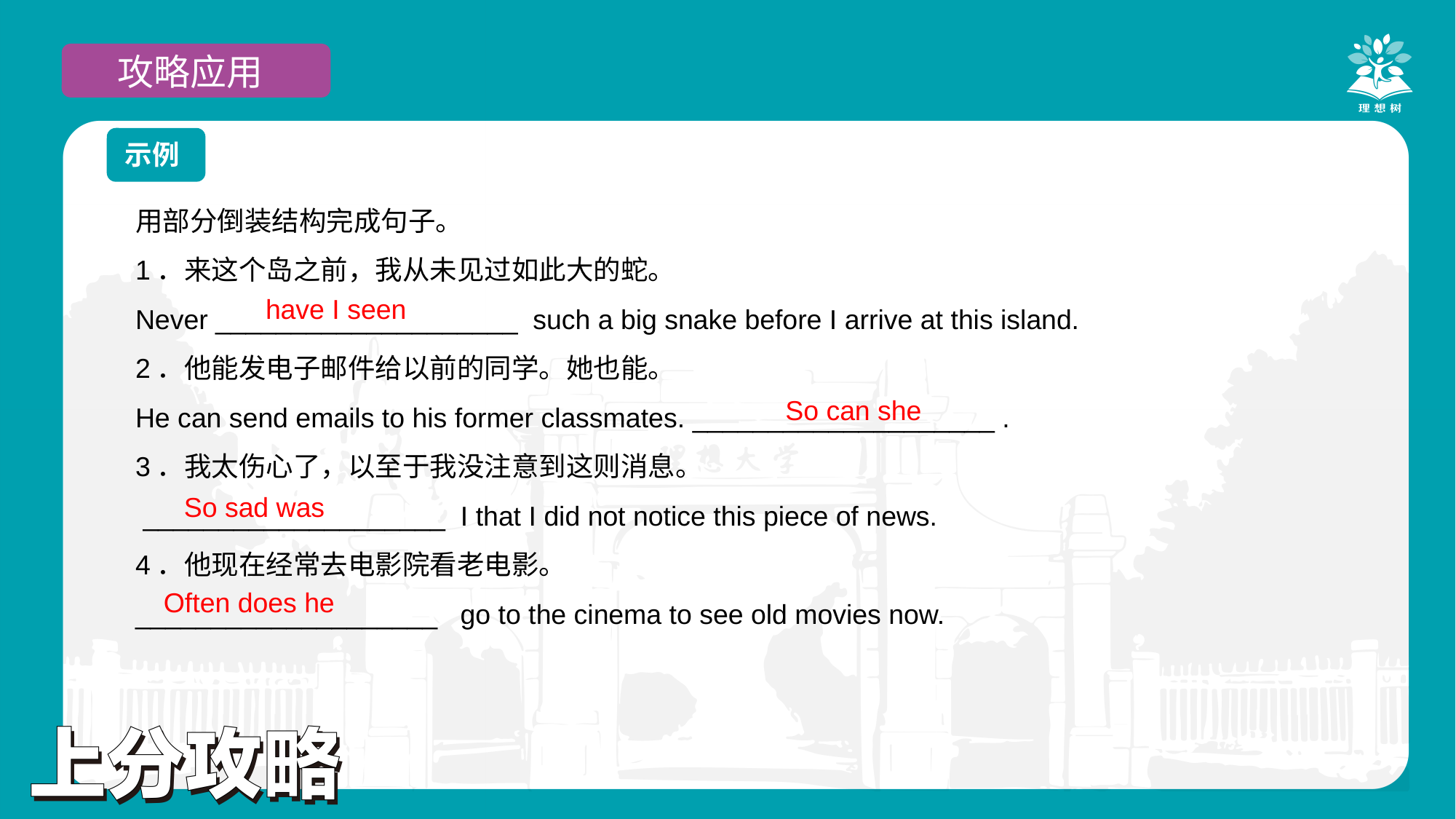

攻略应用

示例
用部分倒装结构完成句子。
1．来这个岛之前，我从未见过如此大的蛇。
Never ____________________  such a big snake before I arrive at this island.
2．他能发电子邮件给以前的同学。她也能。
He can send emails to his former classmates. ____________________ .
3．我太伤心了，以至于我没注意到这则消息。
 ____________________  I that I did not notice this piece of news.
4．他现在经常去电影院看老电影。
____________________   go to the cinema to see old movies now.
have I seen
So can she
So sad was
Often does he